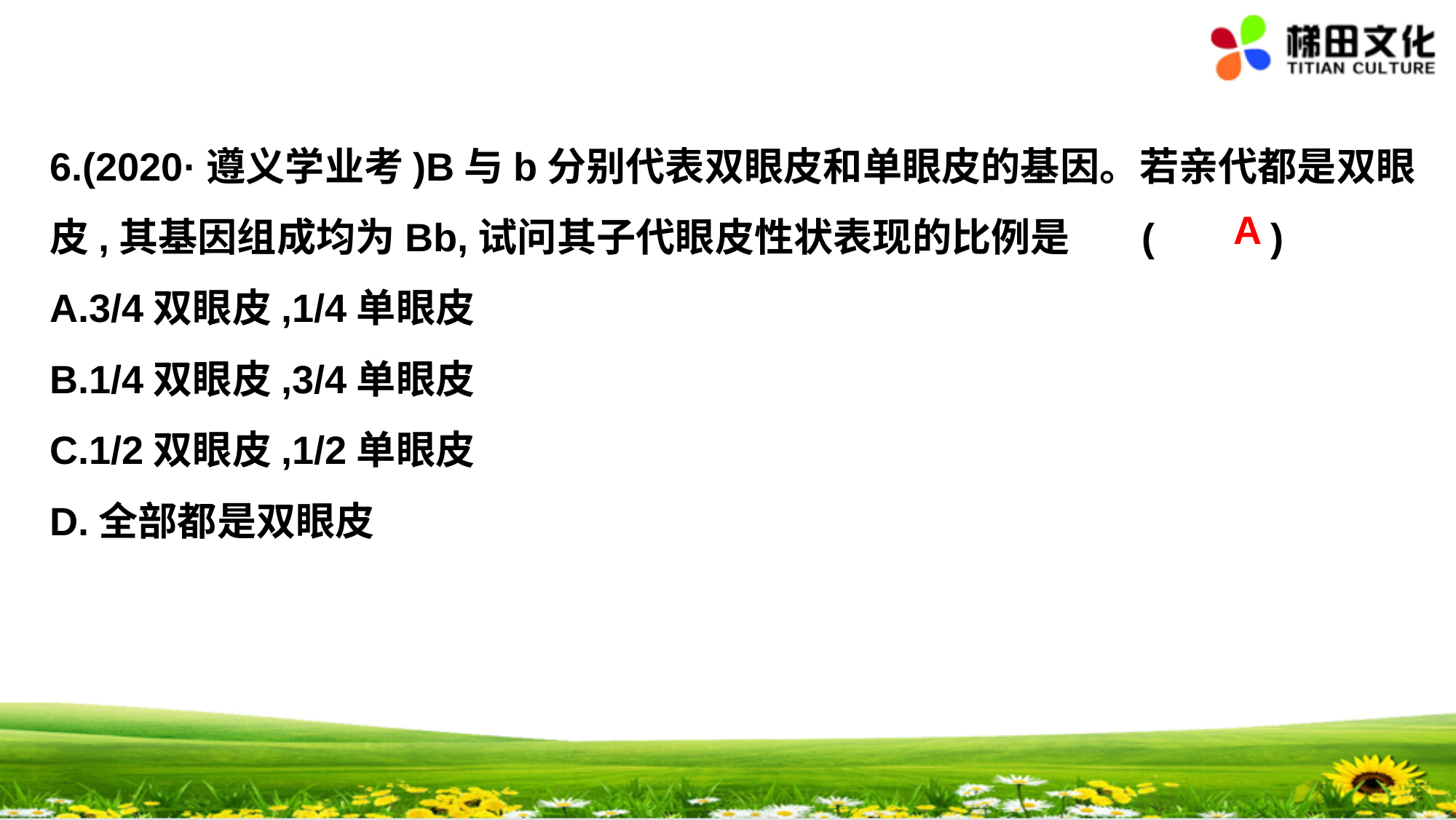

6.(2020·遵义学业考)B与b分别代表双眼皮和单眼皮的基因。若亲代都是双眼
皮,其基因组成均为Bb,试问其子代眼皮性状表现的比例是	(　  　)
A.3/4双眼皮,1/4单眼皮
B.1/4双眼皮,3/4单眼皮
C.1/2双眼皮,1/2单眼皮
D.全部都是双眼皮
A